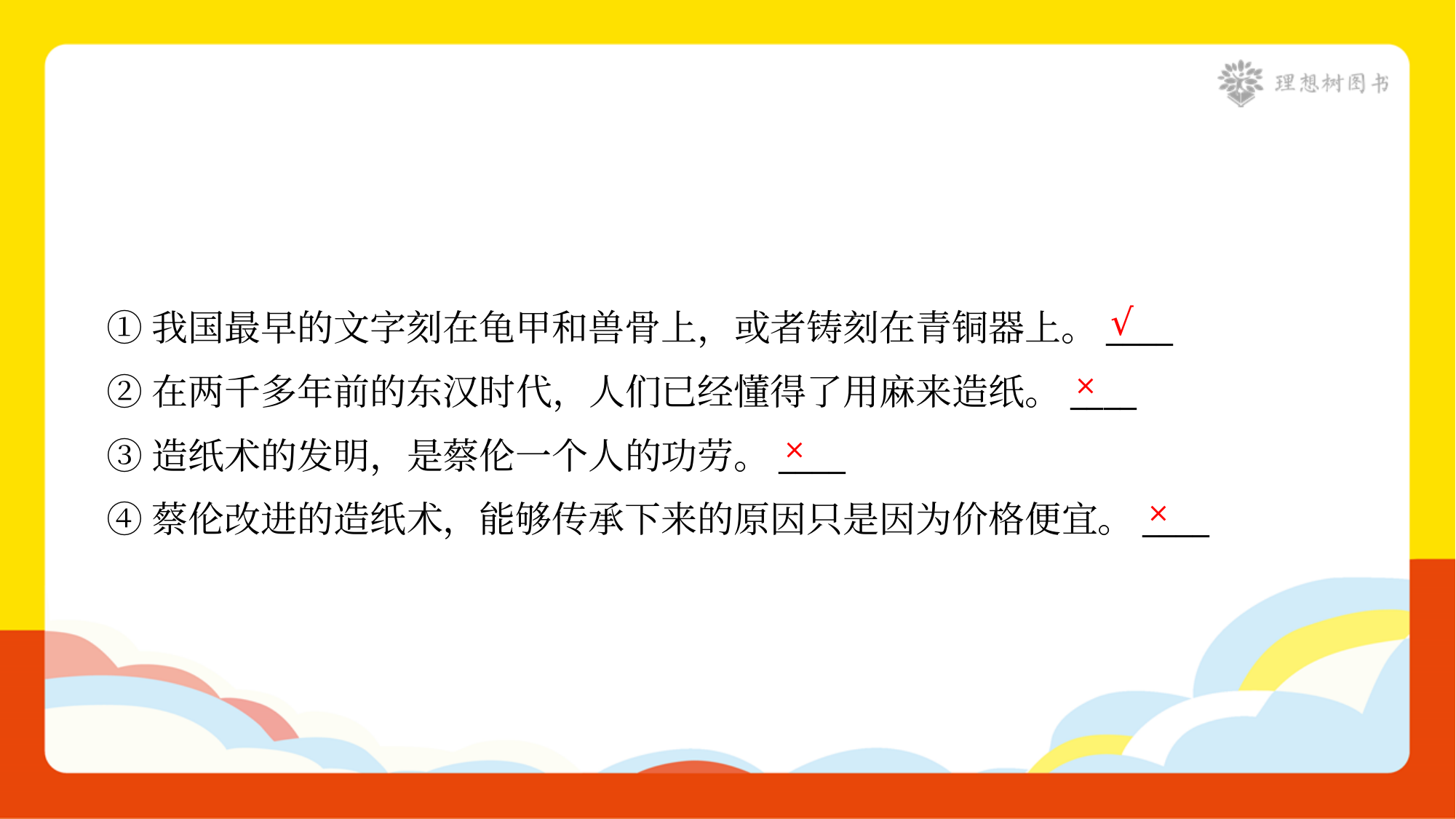

√
①我国最早的文字刻在龟甲和兽骨上，或者铸刻在青铜器上。____
×
②在两千多年前的东汉时代，人们已经懂得了用麻来造纸。____
×
③造纸术的发明，是蔡伦一个人的功劳。____
×
④蔡伦改进的造纸术，能够传承下来的原因只是因为价格便宜。____